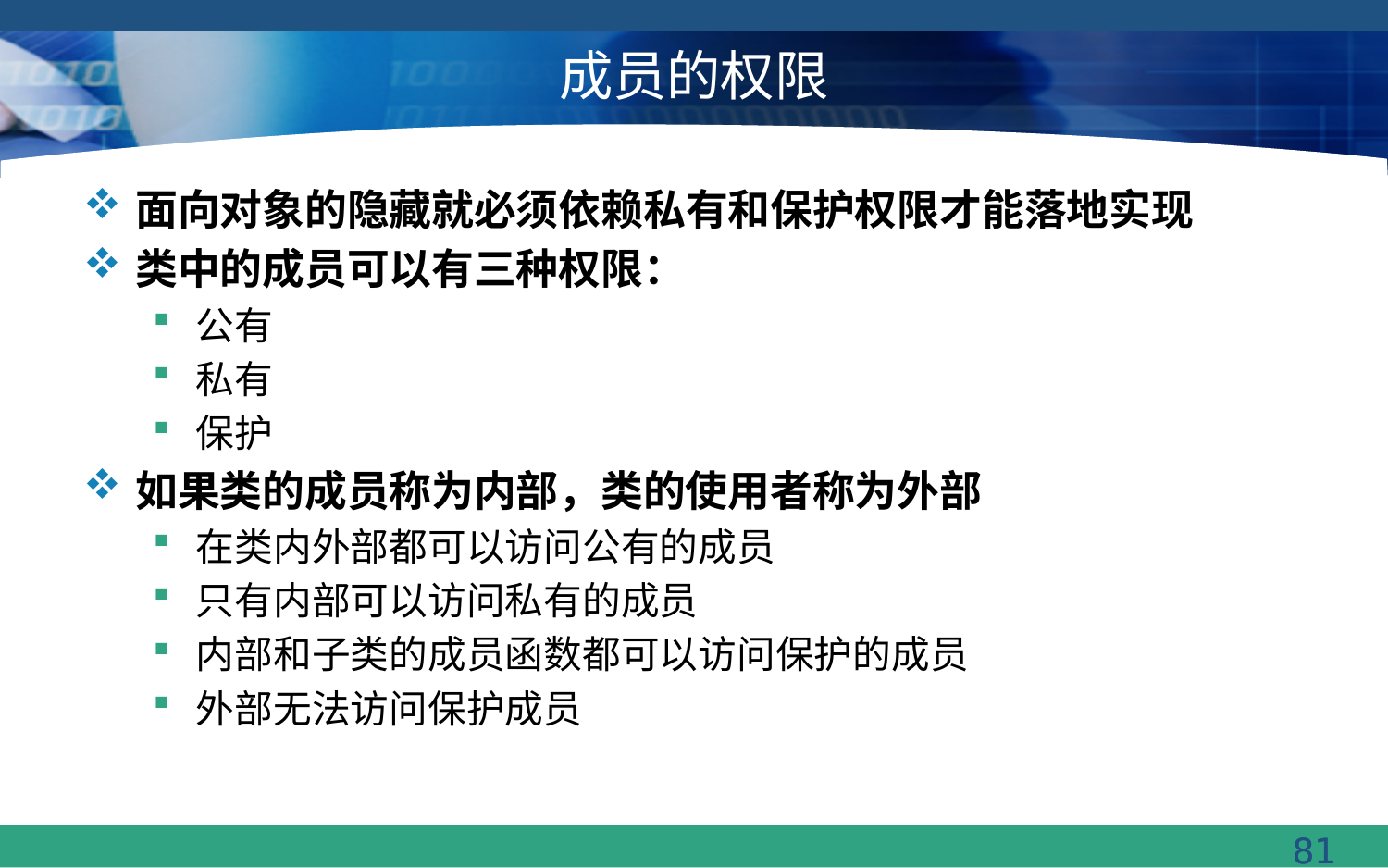

# 成员的权限
面向对象的隐藏就必须依赖私有和保护权限才能落地实现
类中的成员可以有三种权限：
公有
私有
保护
如果类的成员称为内部，类的使用者称为外部
在类内外部都可以访问公有的成员
只有内部可以访问私有的成员
内部和子类的成员函数都可以访问保护的成员
外部无法访问保护成员